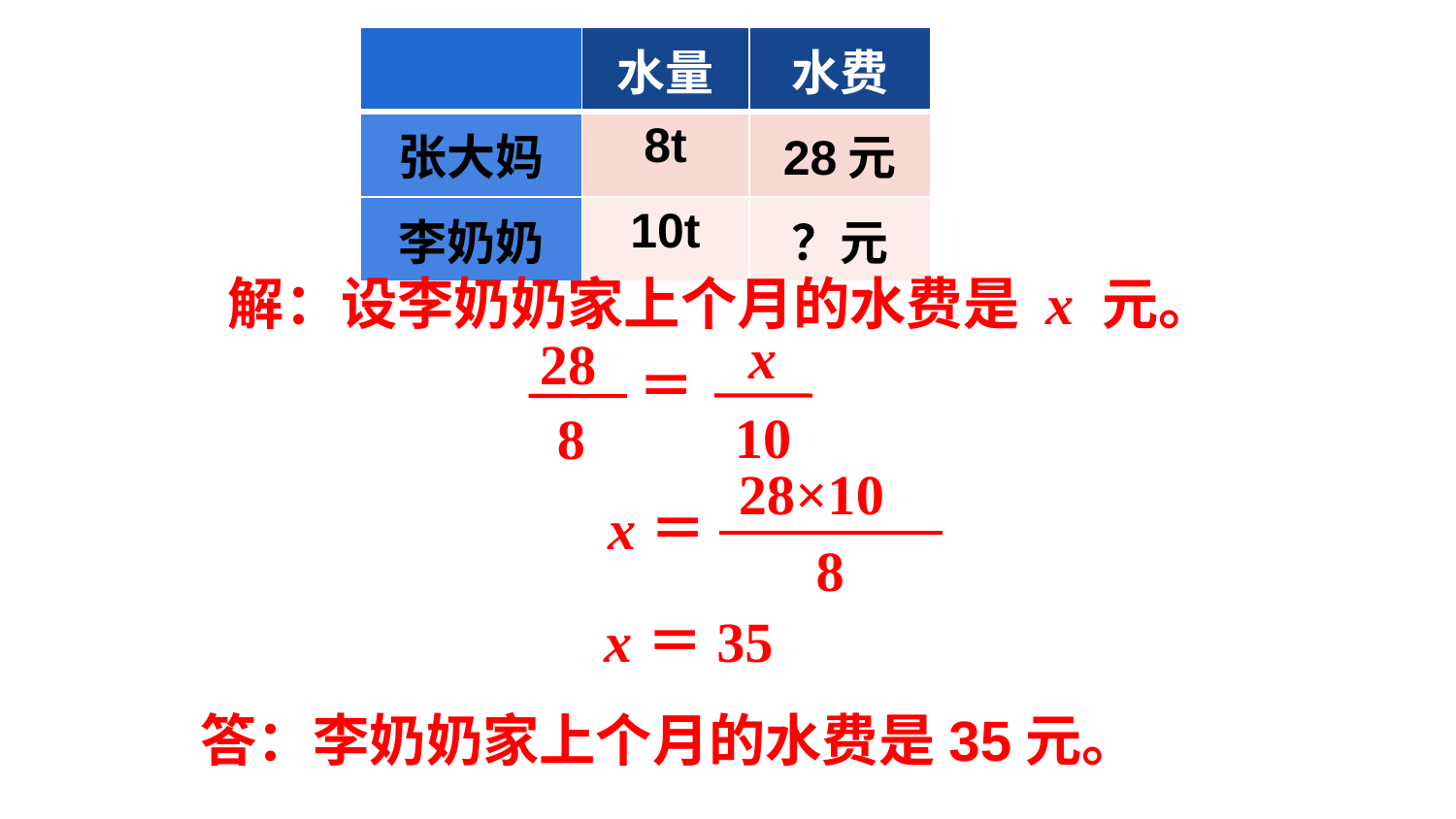

|  | 水量 | 水费 |
| --- | --- | --- |
| 张大妈 | 8t | 28元 |
| 李奶奶 | 10t | ？元 |
解：设李奶奶家上个月的水费是 x 元。
x
10

28
8

＝
28×10
8
x＝
x＝35
答：李奶奶家上个月的水费是35元。